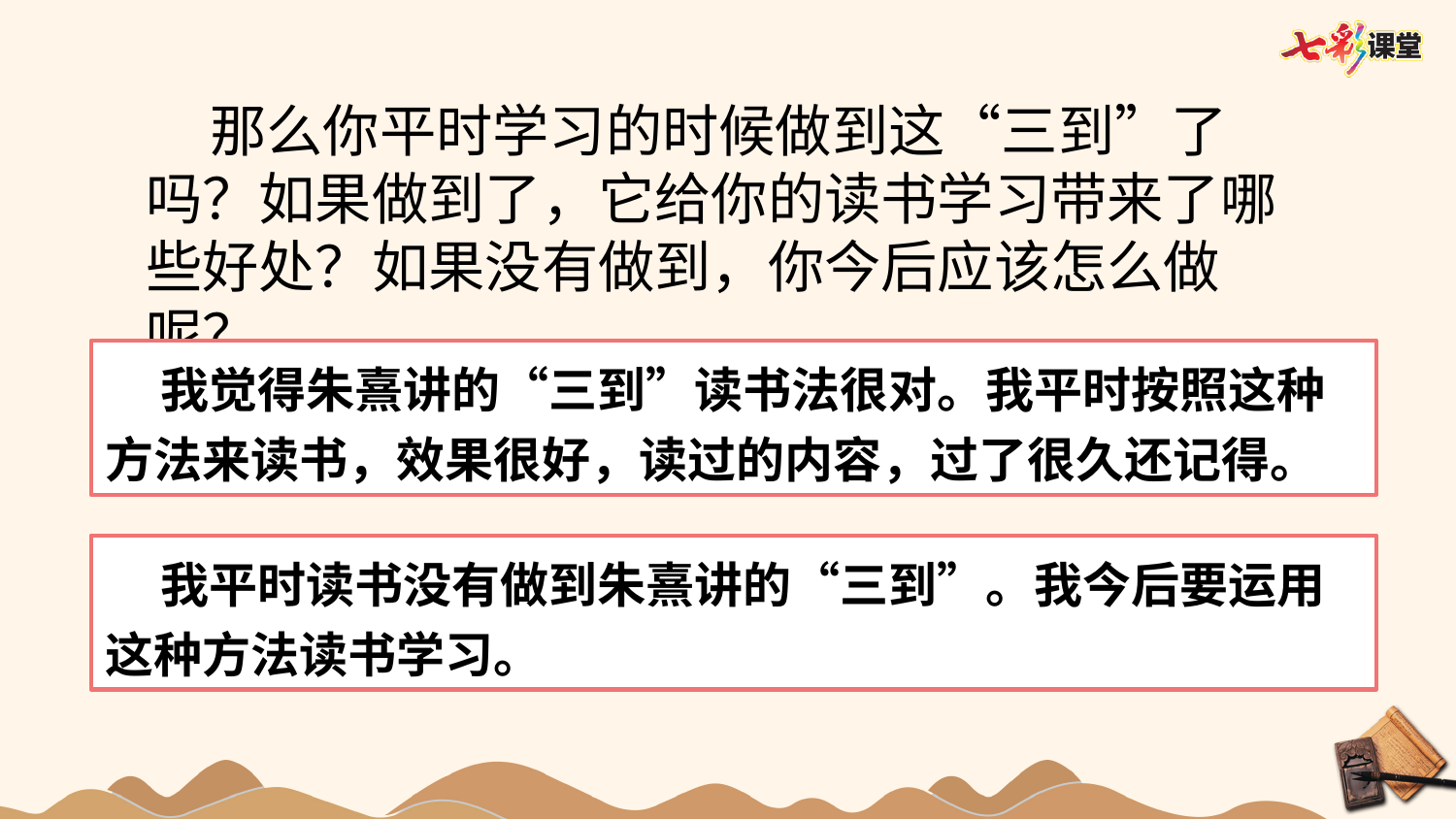

那么你平时学习的时候做到这“三到”了吗？如果做到了，它给你的读书学习带来了哪些好处？如果没有做到，你今后应该怎么做呢？
    我觉得朱熹讲的“三到”读书法很对。我平时按照这种方法来读书，效果很好，读过的内容，过了很久还记得。
    我平时读书没有做到朱熹讲的“三到”。我今后要运用这种方法读书学习。